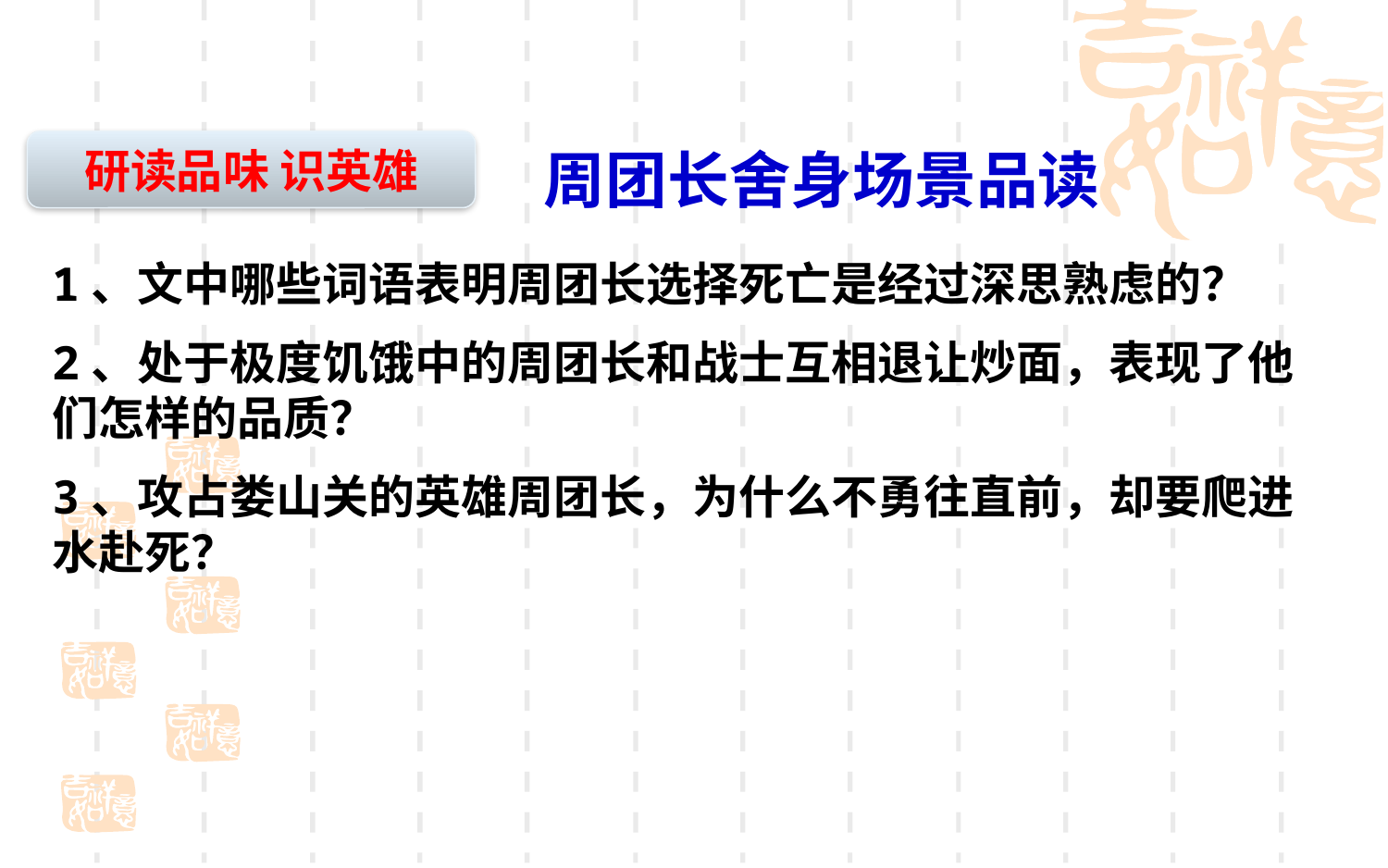

研读品味 识英雄
周团长舍身场景品读
1、文中哪些词语表明周团长选择死亡是经过深思熟虑的？
2、处于极度饥饿中的周团长和战士互相退让炒面，表现了他们怎样的品质？
3、攻占娄山关的英雄周团长，为什么不勇往直前，却要爬进水赴死？